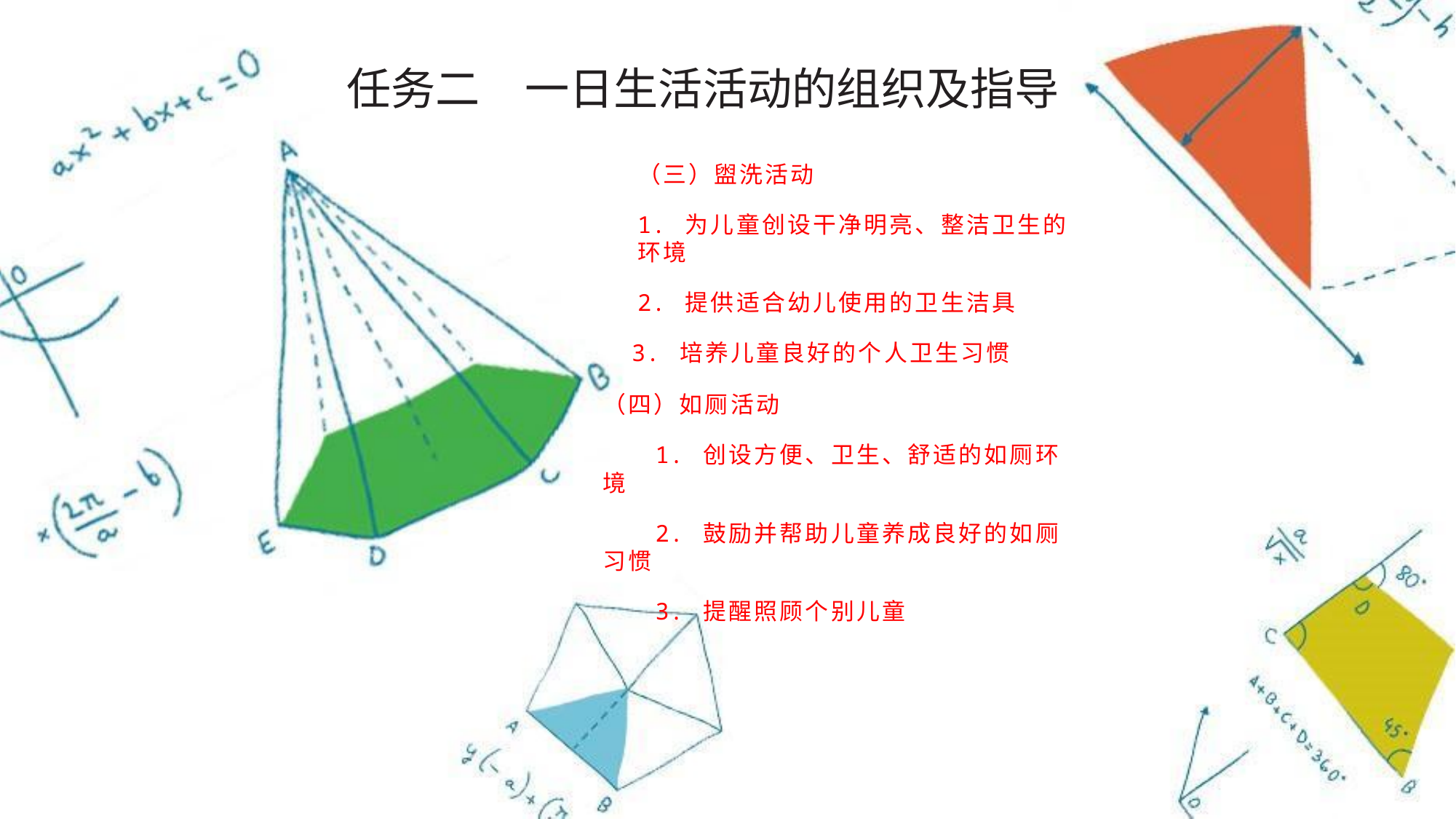

任务二　一日生活活动的组织及指导

（三）盥洗活动
1. 为儿童创设干净明亮、整洁卫生的环境
2. 提供适合幼儿使用的卫生洁具
　3. 培养儿童良好的个人卫生习惯
（四）如厕活动
　　1. 创设方便、卫生、舒适的如厕环境
　　2. 鼓励并帮助儿童养成良好的如厕习惯
　　3. 提醒照顾个别儿童